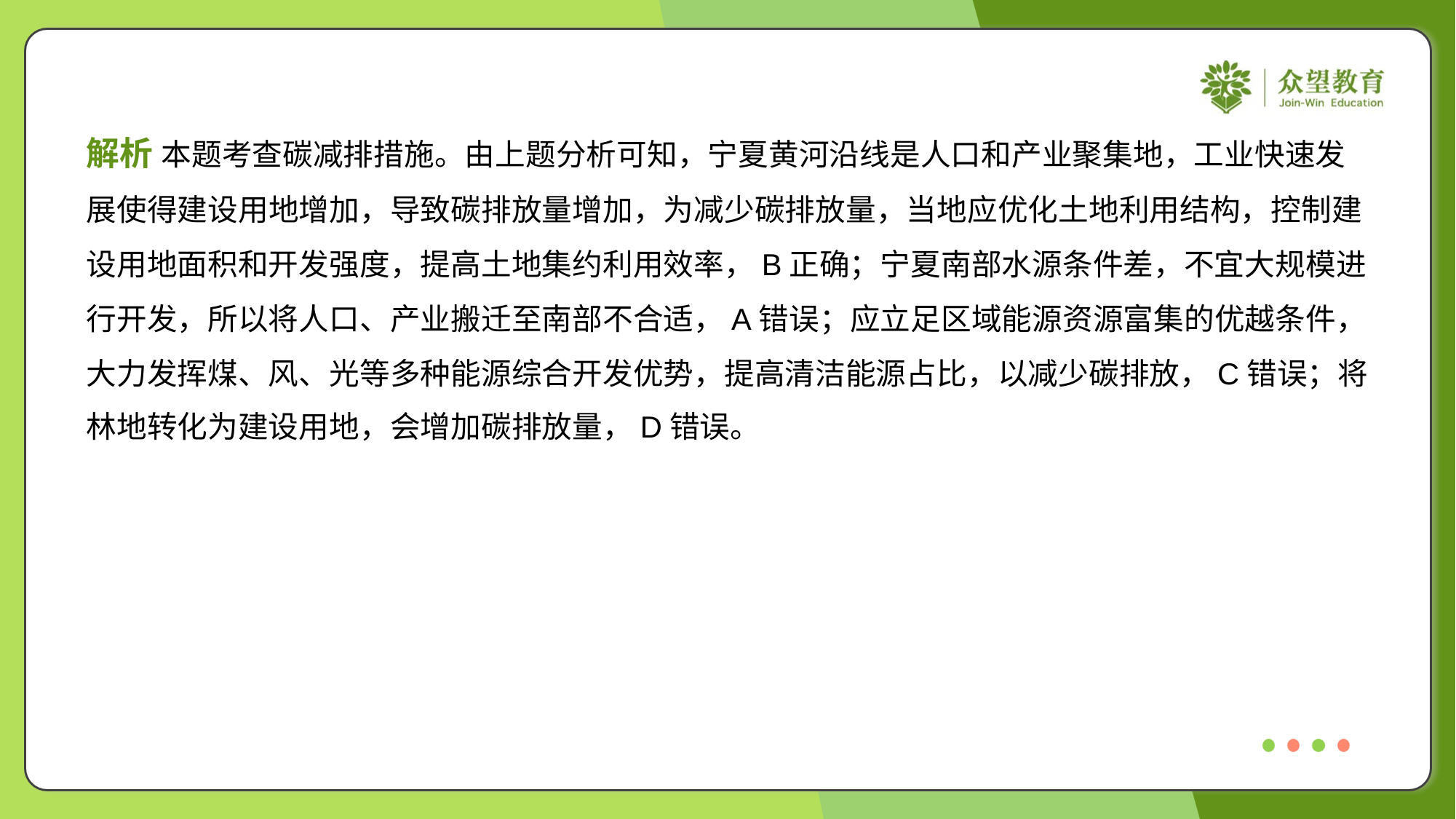

解析 本题考查碳减排措施。由上题分析可知，宁夏黄河沿线是人口和产业聚集地，工业快速发
展使得建设用地增加，导致碳排放量增加，为减少碳排放量，当地应优化土地利用结构，控制建
设用地面积和开发强度，提高土地集约利用效率，B正确；宁夏南部水源条件差，不宜大规模进
行开发，所以将人口、产业搬迁至南部不合适，A错误；应立足区域能源资源富集的优越条件，
大力发挥煤、风、光等多种能源综合开发优势，提高清洁能源占比，以减少碳排放，C错误；将
林地转化为建设用地，会增加碳排放量，D错误。